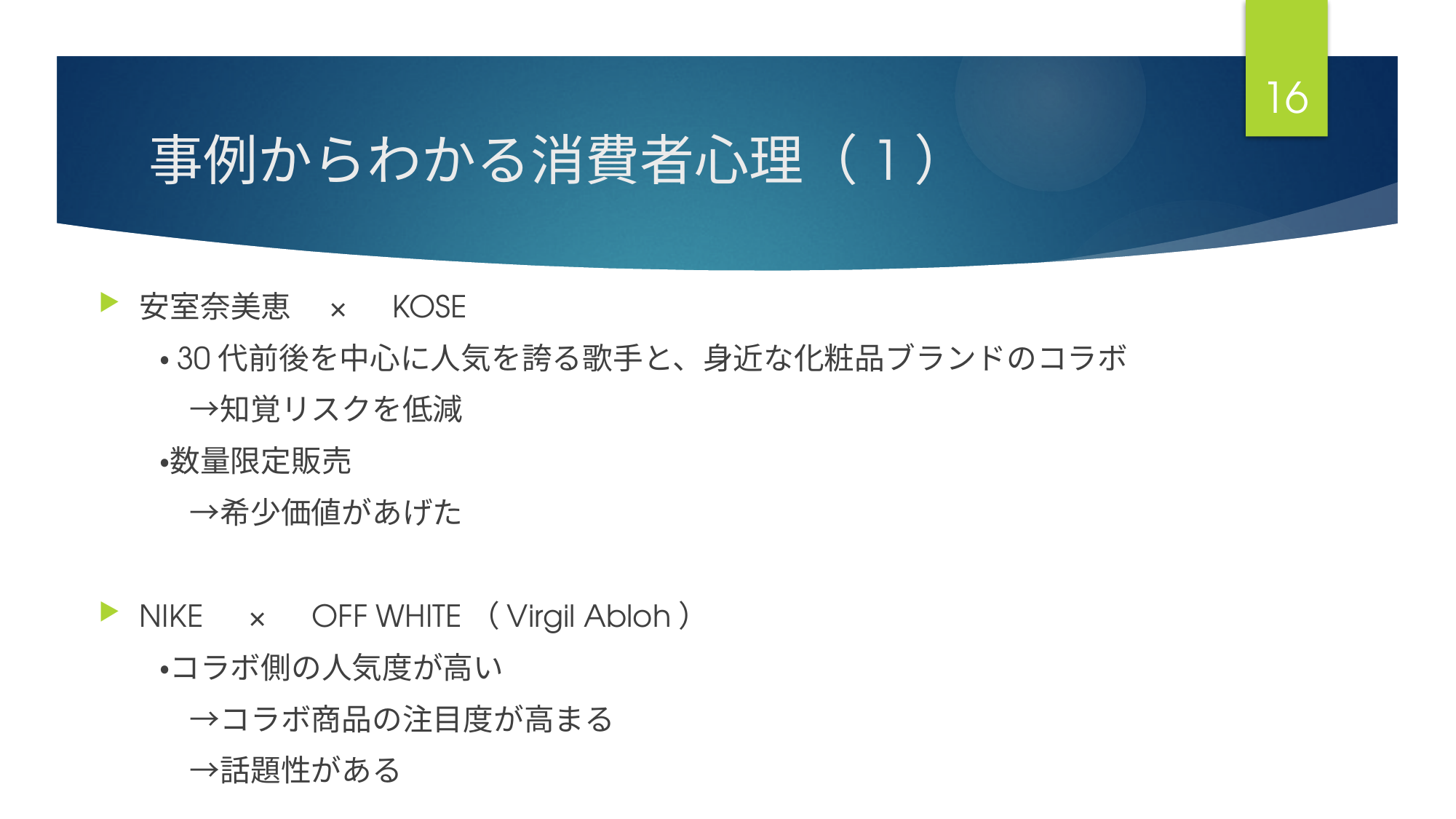

16
# 事例からわかる消費者心理（1）
安室奈美恵　×　KOSE
　　・30代前後を中心に人気を誇る歌手と、身近な化粧品ブランドのコラボ
　　　→知覚リスクを低減
　　・数量限定販売
　　　→希少価値があげた

NIKE　×　OFF WHITE（Virgil Abloh）
　　・コラボ側の人気度が高い
　　　→コラボ商品の注目度が高まる
　　　→話題性がある